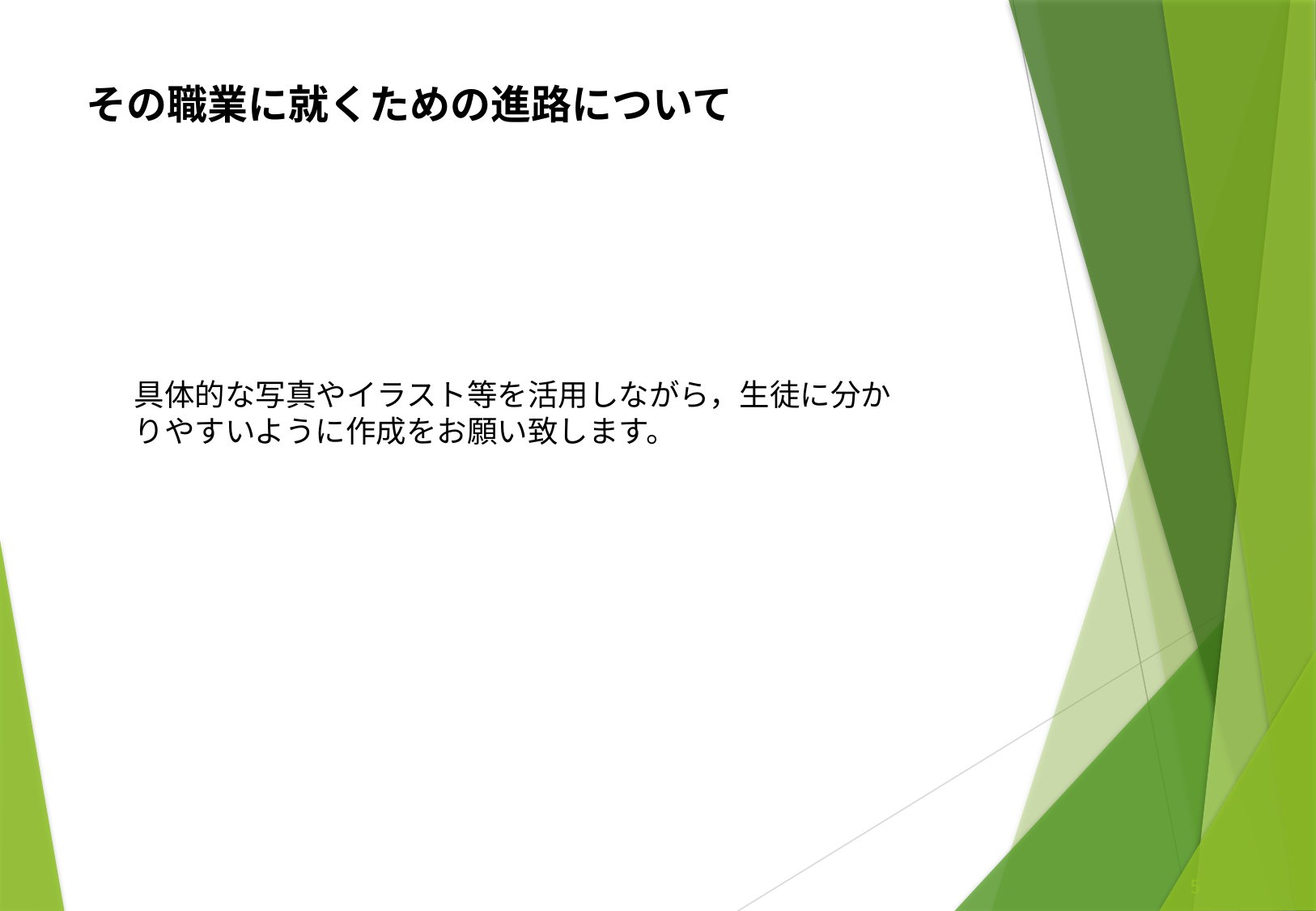

その職業に就くための進路について
具体的な写真やイラスト等を活用しながら，生徒に分かりやすいように作成をお願い致します。
5